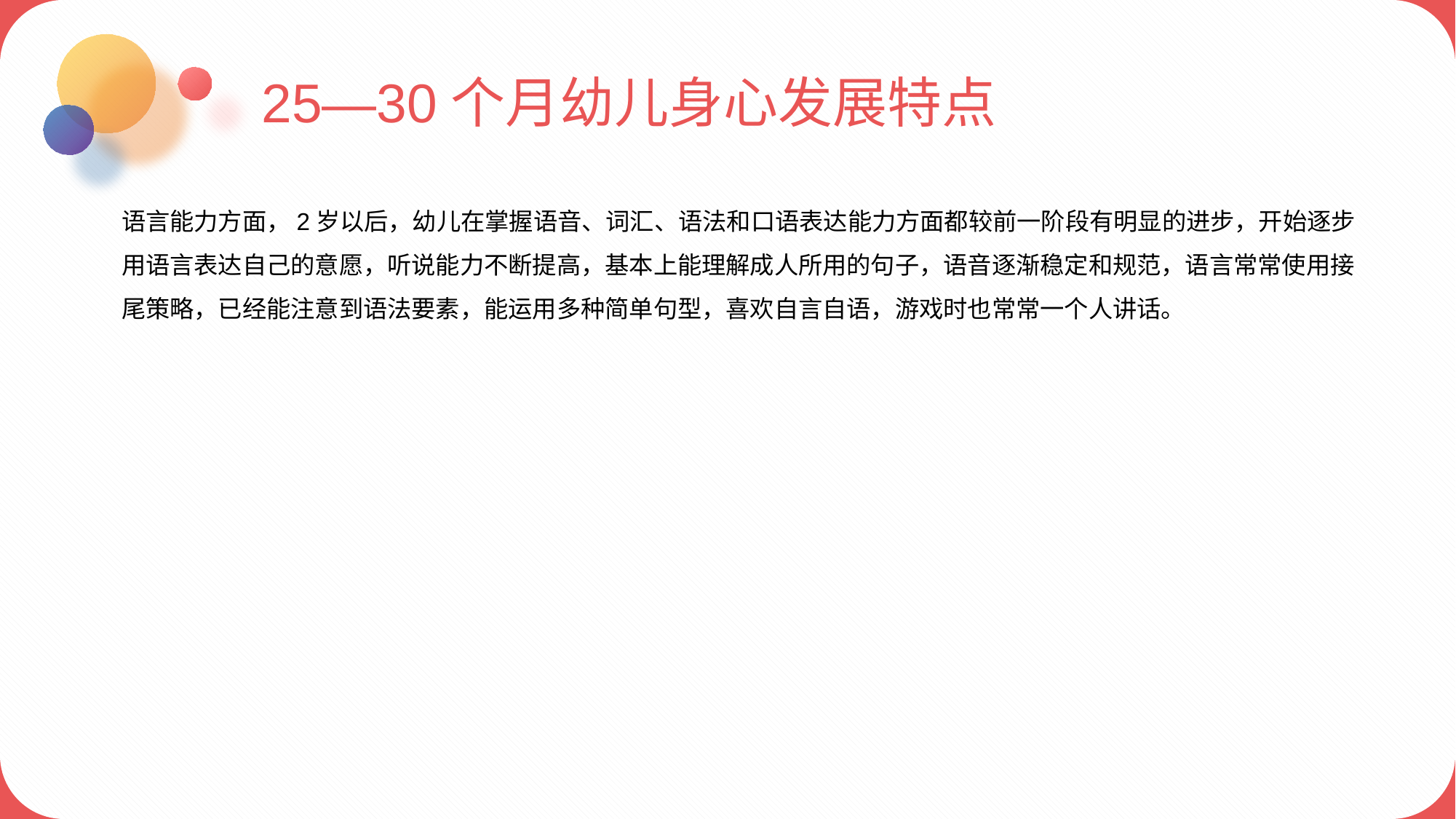

25—30个月幼儿身心发展特点
语言能力方面，2岁以后，幼儿在掌握语音、词汇、语法和口语表达能力方面都较前一阶段有明显的进步，开始逐步用语言表达自己的意愿，听说能力不断提高，基本上能理解成人所用的句子，语音逐渐稳定和规范，语言常常使用接尾策略，已经能注意到语法要素，能运用多种简单句型，喜欢自言自语，游戏时也常常一个人讲话。